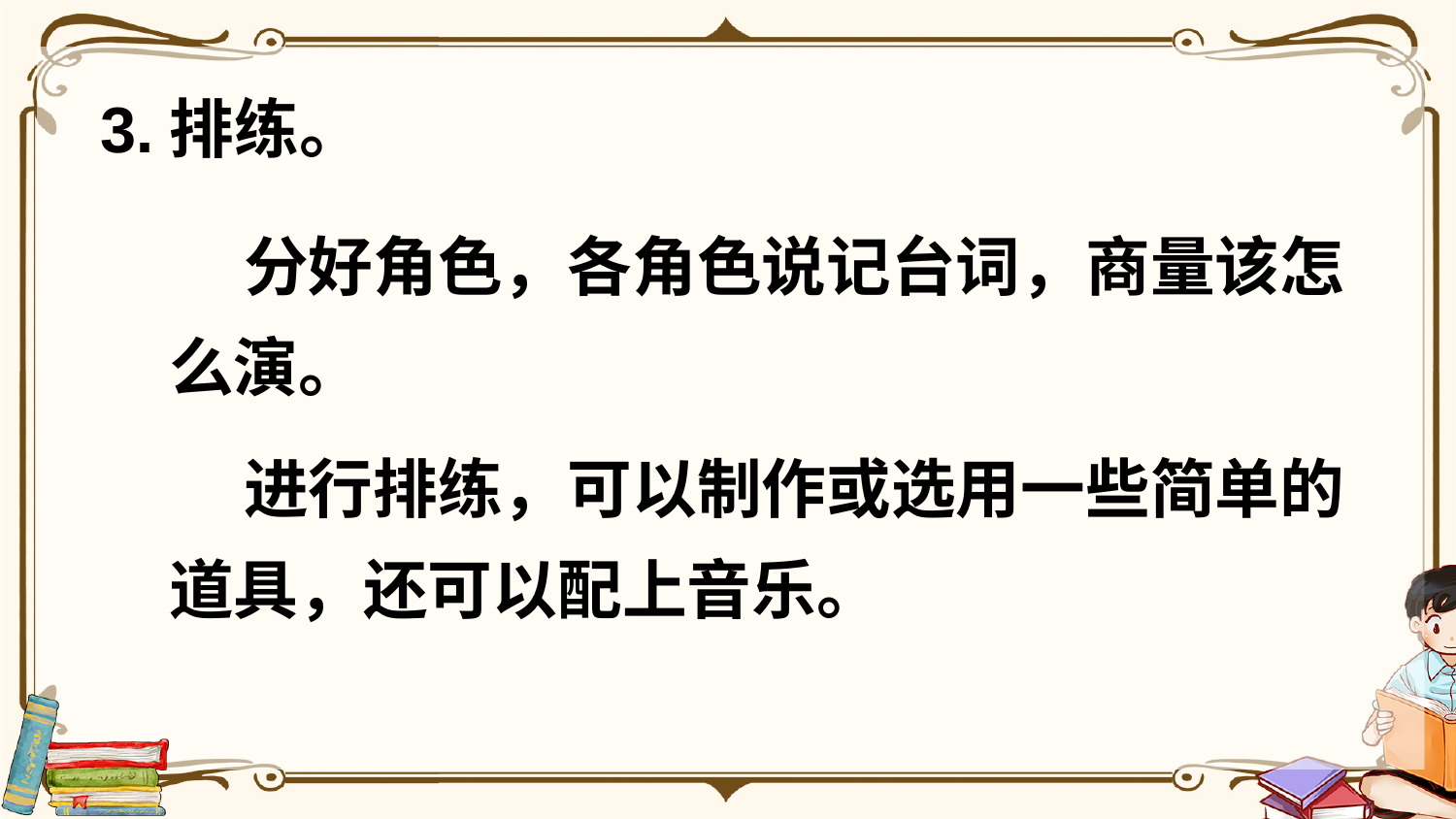

3.排练。
    分好角色，各角色说记台词，商量该怎么演。
    进行排练，可以制作或选用一些简单的道具，还可以配上音乐。